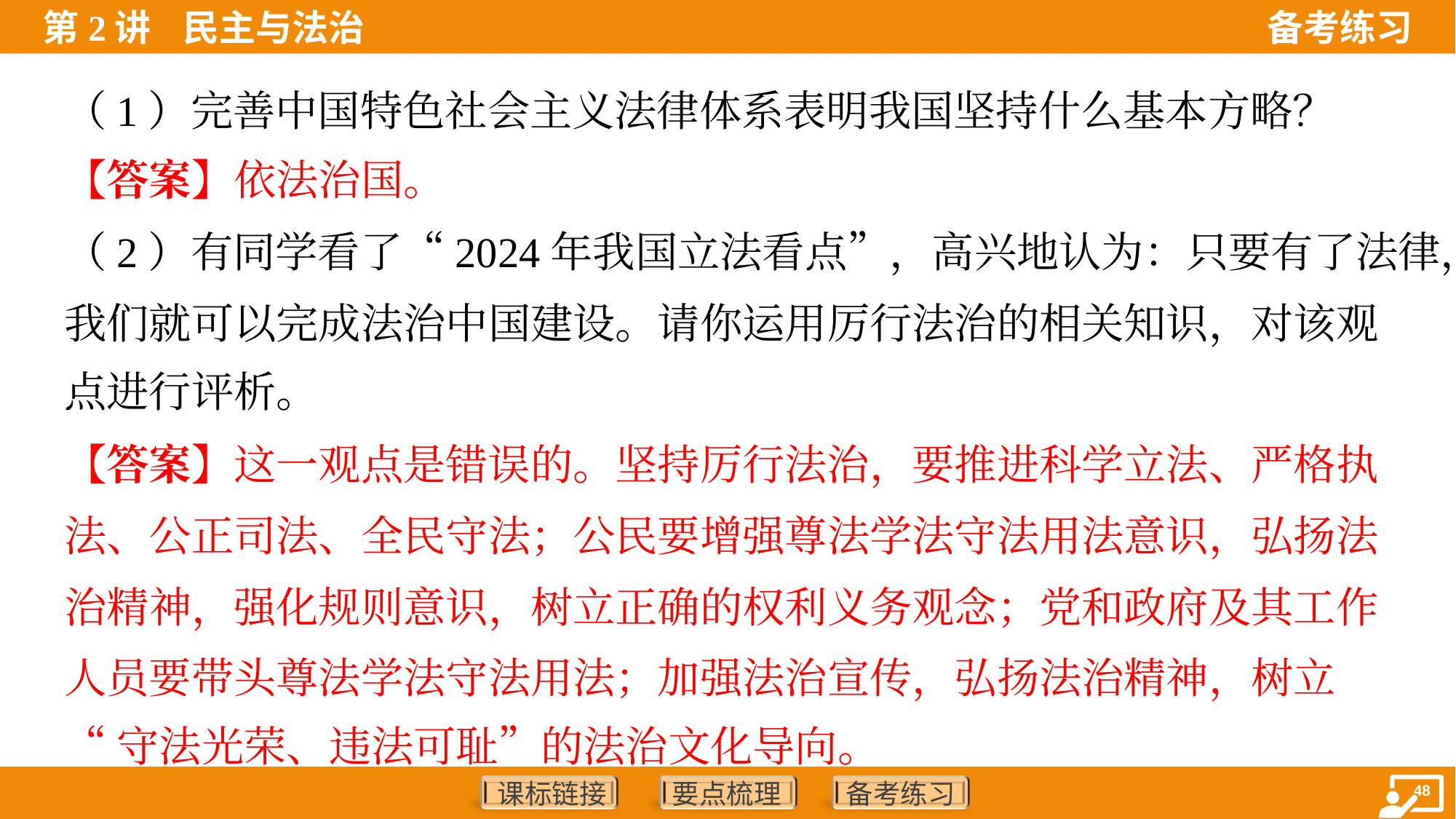

（1）完善中国特色社会主义法律体系表明我国坚持什么基本方略？
【答案】依法治国。
（2）有同学看了“2024年我国立法看点”，高兴地认为：只要有了法律，
我们就可以完成法治中国建设。请你运用厉行法治的相关知识，对该观
点进行评析。
【答案】这一观点是错误的。坚持厉行法治，要推进科学立法、严格执
法、公正司法、全民守法；公民要增强尊法学法守法用法意识，弘扬法
治精神，强化规则意识，树立正确的权利义务观念；党和政府及其工作
人员要带头尊法学法守法用法；加强法治宣传，弘扬法治精神，树立
“守法光荣、违法可耻”的法治文化导向。